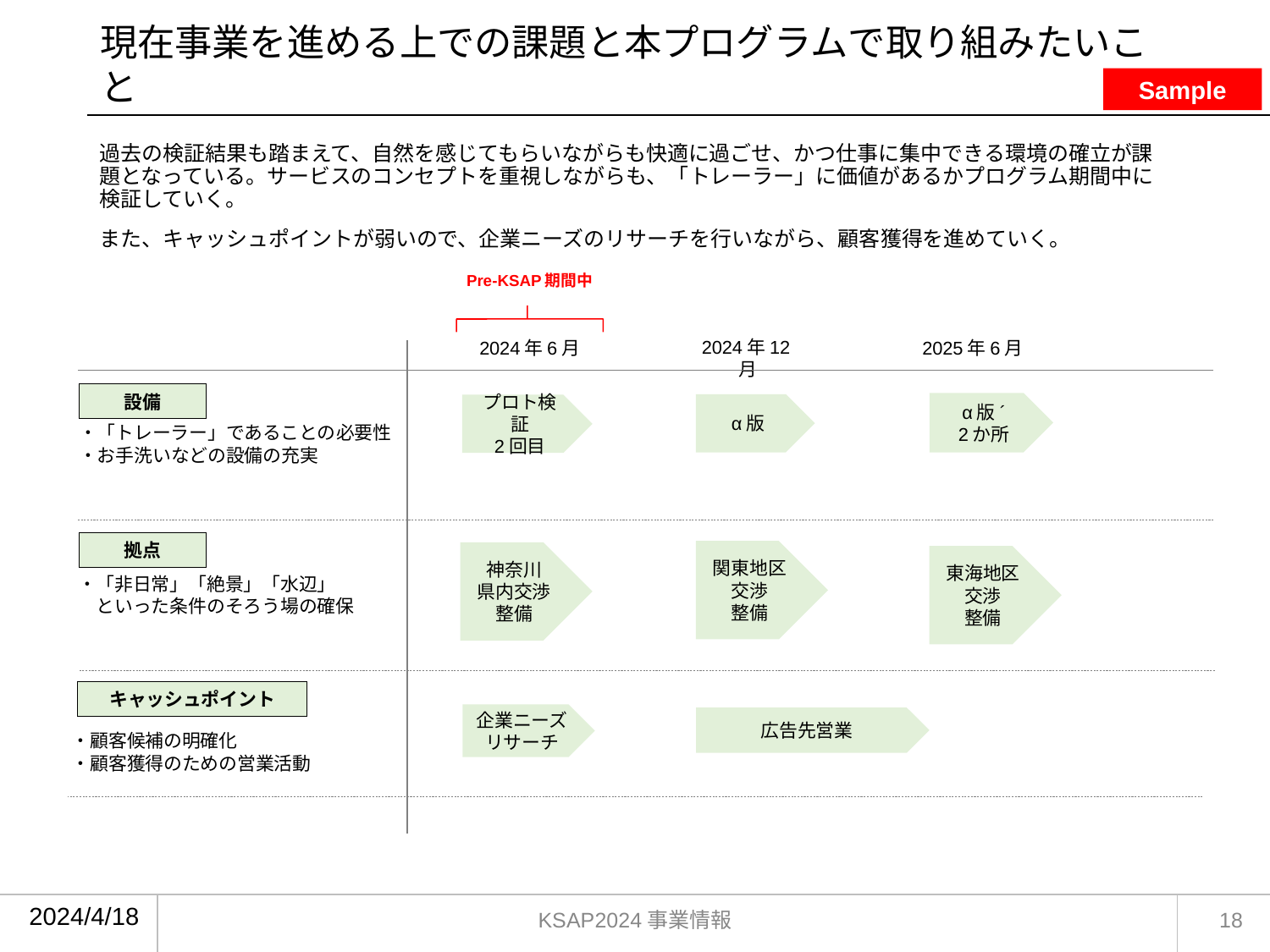

# 現在事業を進める上での課題と本プログラムで取り組みたいこと
Sample
過去の検証結果も踏まえて、自然を感じてもらいながらも快適に過ごせ、かつ仕事に集中できる環境の確立が課題となっている。サービスのコンセプトを重視しながらも、「トレーラー」に価値があるかプログラム期間中に検証していく。
また、キャッシュポイントが弱いので、企業ニーズのリサーチを行いながら、顧客獲得を進めていく。

Pre-KSAP期間中
2024年12月
2025年6月
2024年6月
設備
α版´
2か所
α版
プロト検証
2回目
・「トレーラー」であることの必要性
・お手洗いなどの設備の充実
拠点
関東地区
交渉
整備
神奈川
県内交渉
整備
東海地区
交渉
整備
・「非日常」「絶景」「水辺」
　といった条件のそろう場の確保
キャッシュポイント
企業ニーズリサーチ
広告先営業
・顧客候補の明確化
・顧客獲得のための営業活動
2024/4/18
KSAP2024事業情報
18